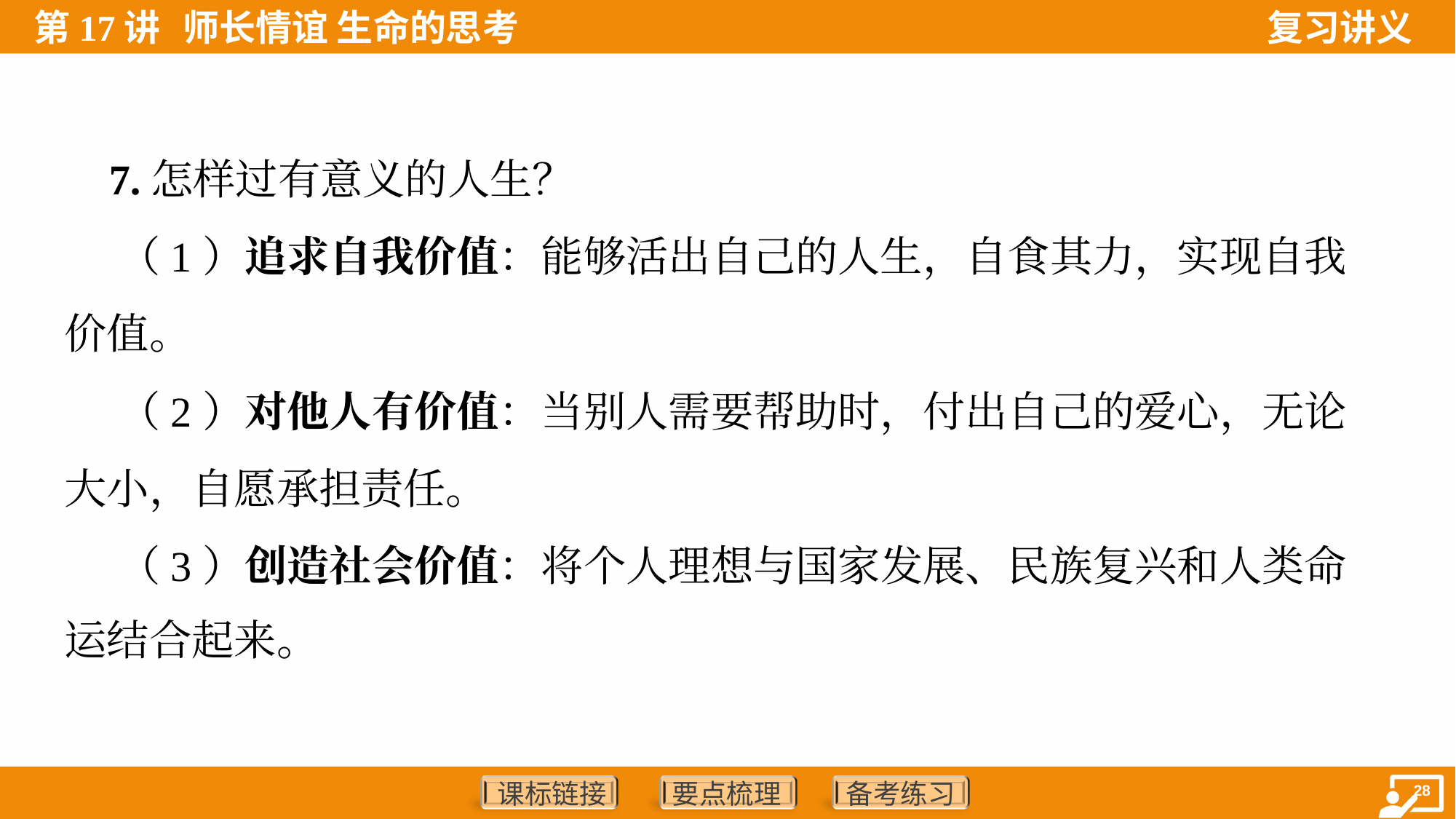

7.怎样过有意义的人生？
    （1）追求自我价值：能够活出自己的人生，自食其力，实现自我
价值。
    （2）对他人有价值：当别人需要帮助时，付出自己的爱心，无论
大小，自愿承担责任。
    （3）创造社会价值：将个人理想与国家发展、民族复兴和人类命
运结合起来。